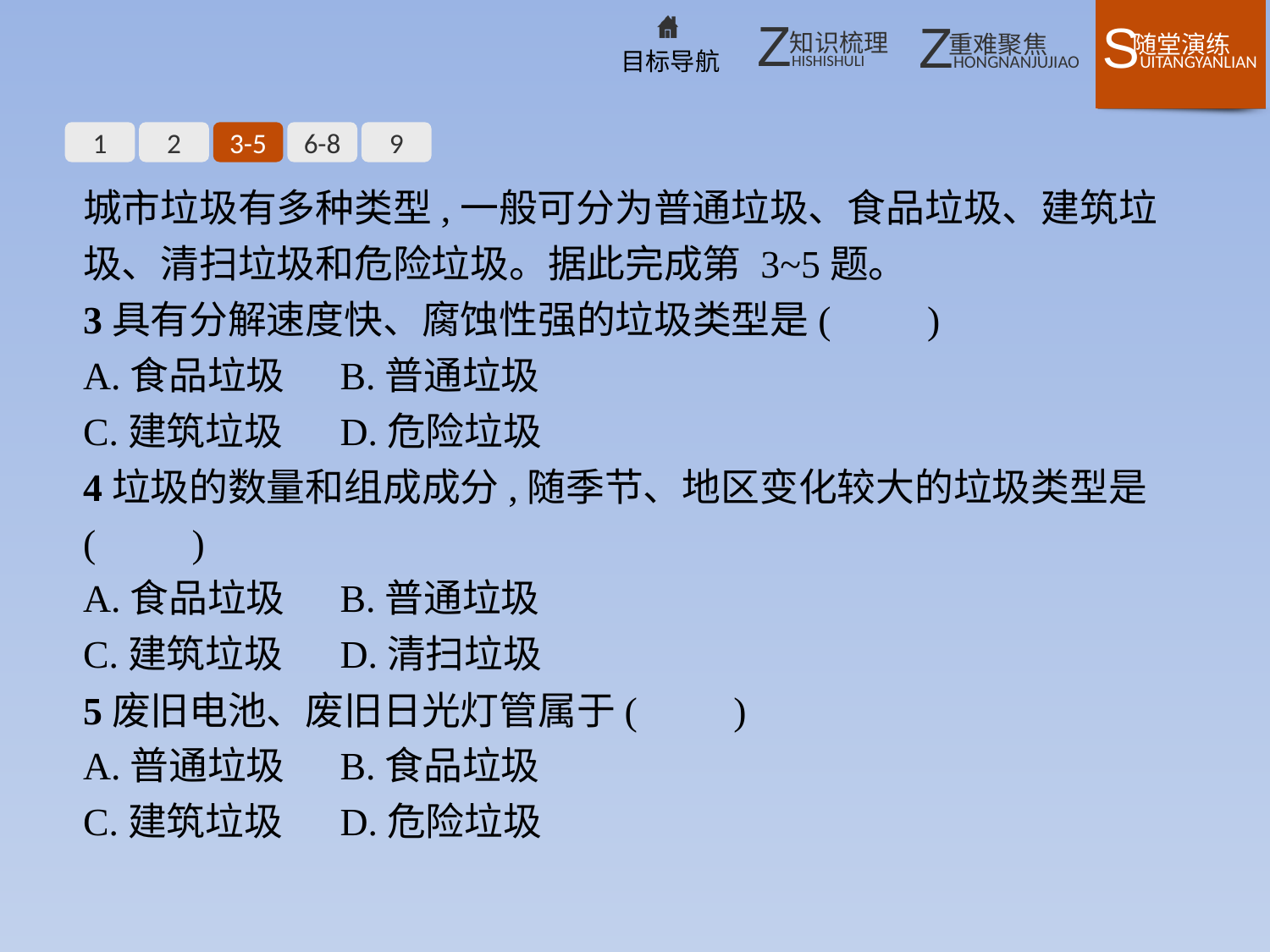

1
2
3-5
6-8
9
城市垃圾有多种类型,一般可分为普通垃圾、食品垃圾、建筑垃圾、清扫垃圾和危险垃圾。据此完成第 3~5题。
3具有分解速度快、腐蚀性强的垃圾类型是(　　)
A.食品垃圾	B.普通垃圾
C.建筑垃圾	D.危险垃圾
4垃圾的数量和组成成分,随季节、地区变化较大的垃圾类型是(　　)
A.食品垃圾	B.普通垃圾
C.建筑垃圾	D.清扫垃圾
5废旧电池、废旧日光灯管属于(　　)
A.普通垃圾	B.食品垃圾
C.建筑垃圾	D.危险垃圾